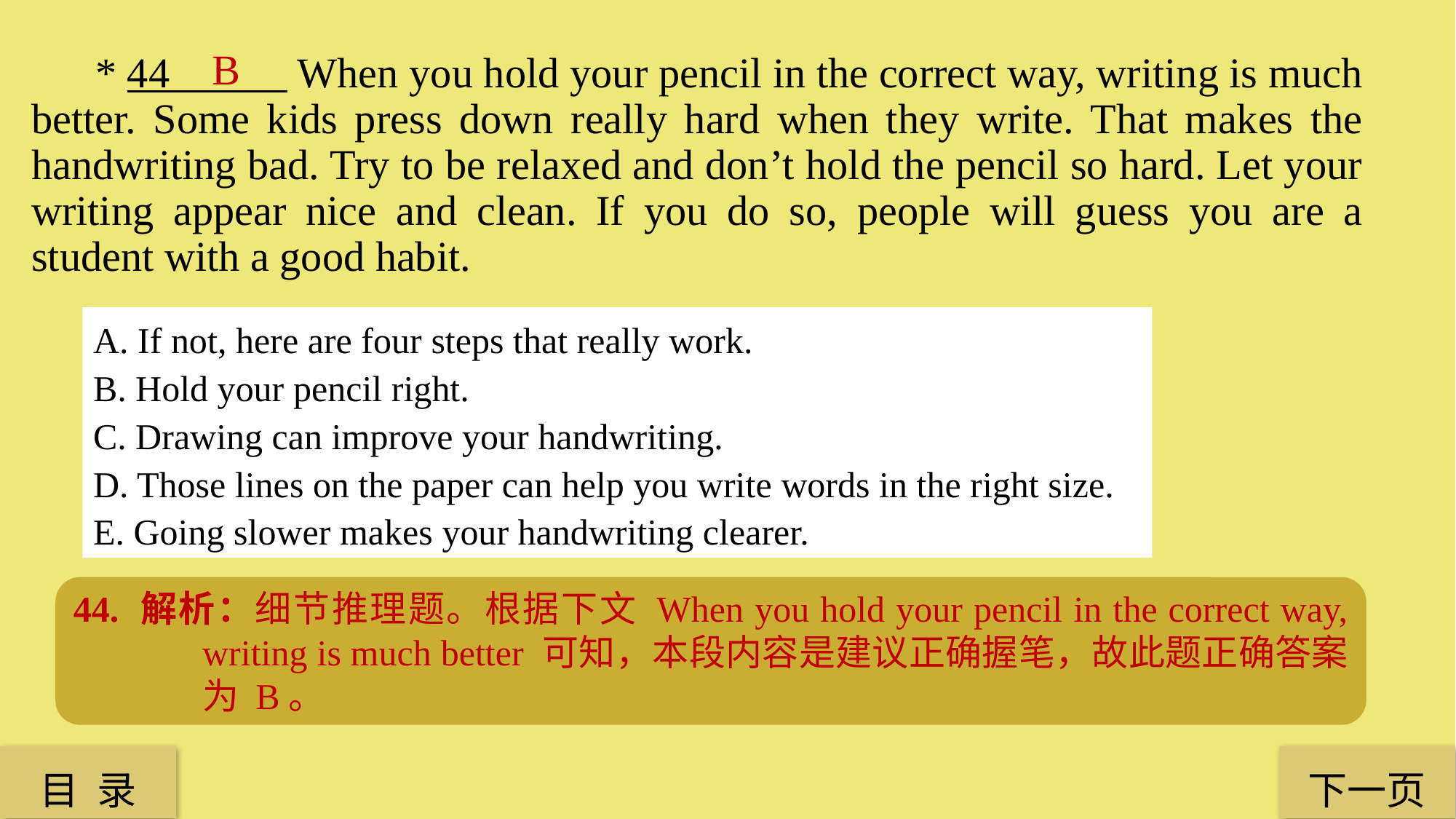

B
      * 44            When you hold your pencil in the correct way, writing is much better. Some kids press down really hard when they write. That makes the handwriting bad. Try to be relaxed and don’t hold the pencil so hard. Let your writing appear nice and clean. If you do so, people will guess you are a student with a good habit.
A. If not, here are four steps that really work.
B. Hold your pencil right.
C. Drawing can improve your handwriting.
D. Those lines on the paper can help you write words in the right size.
E. Going slower makes your handwriting clearer.
44. 解析：细节推理题。根据下文 When you hold your pencil in the correct way, writing is much better 可知，本段内容是建议正确握笔，故此题正确答案为 B。